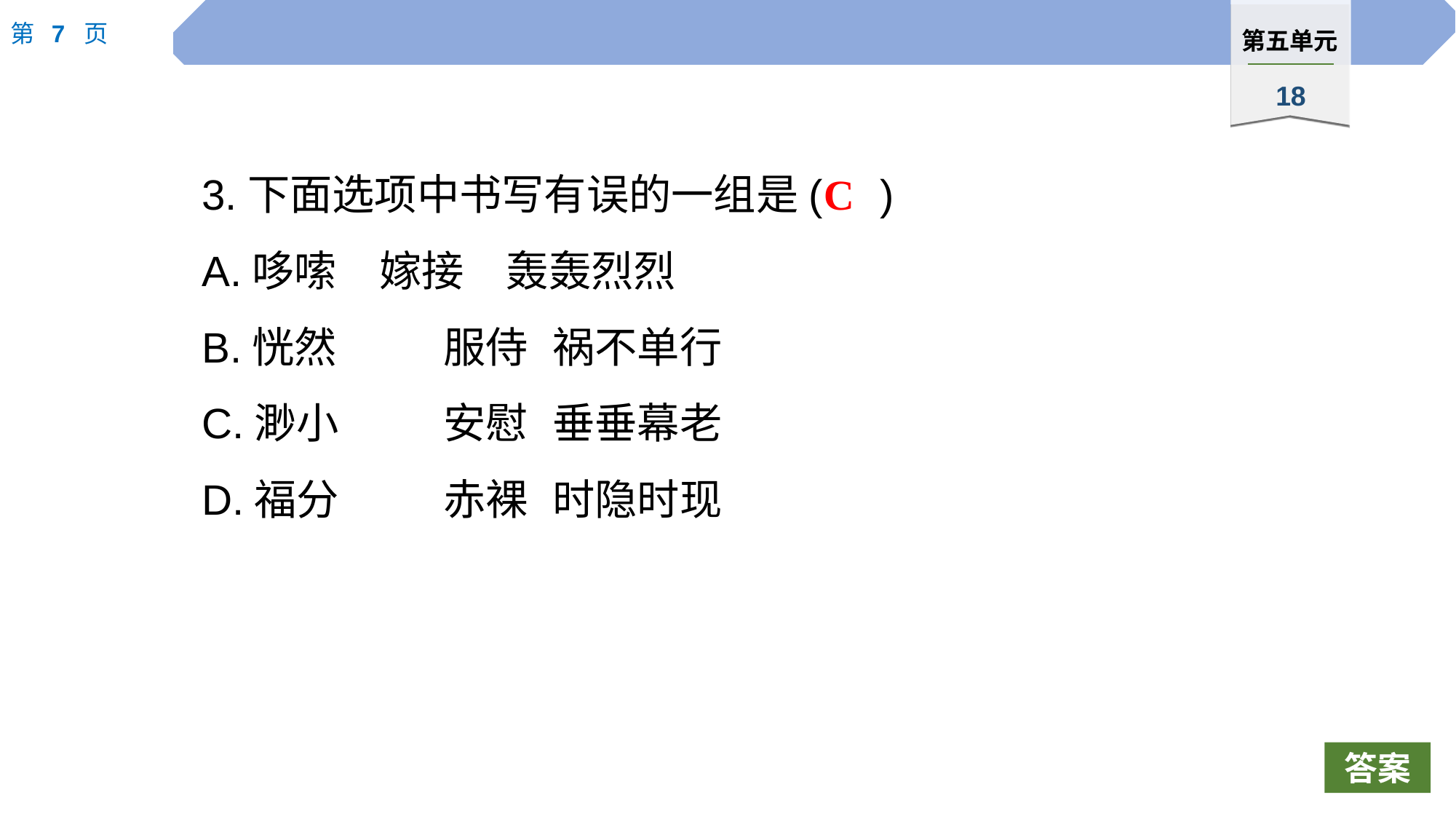

3.下面选项中书写有误的一组是(	)
A.哆嗦　嫁接　轰轰烈烈
B.恍然	服侍	祸不单行
C.渺小	安慰	垂垂幕老
D.福分	赤裸	时隐时现
C
答案